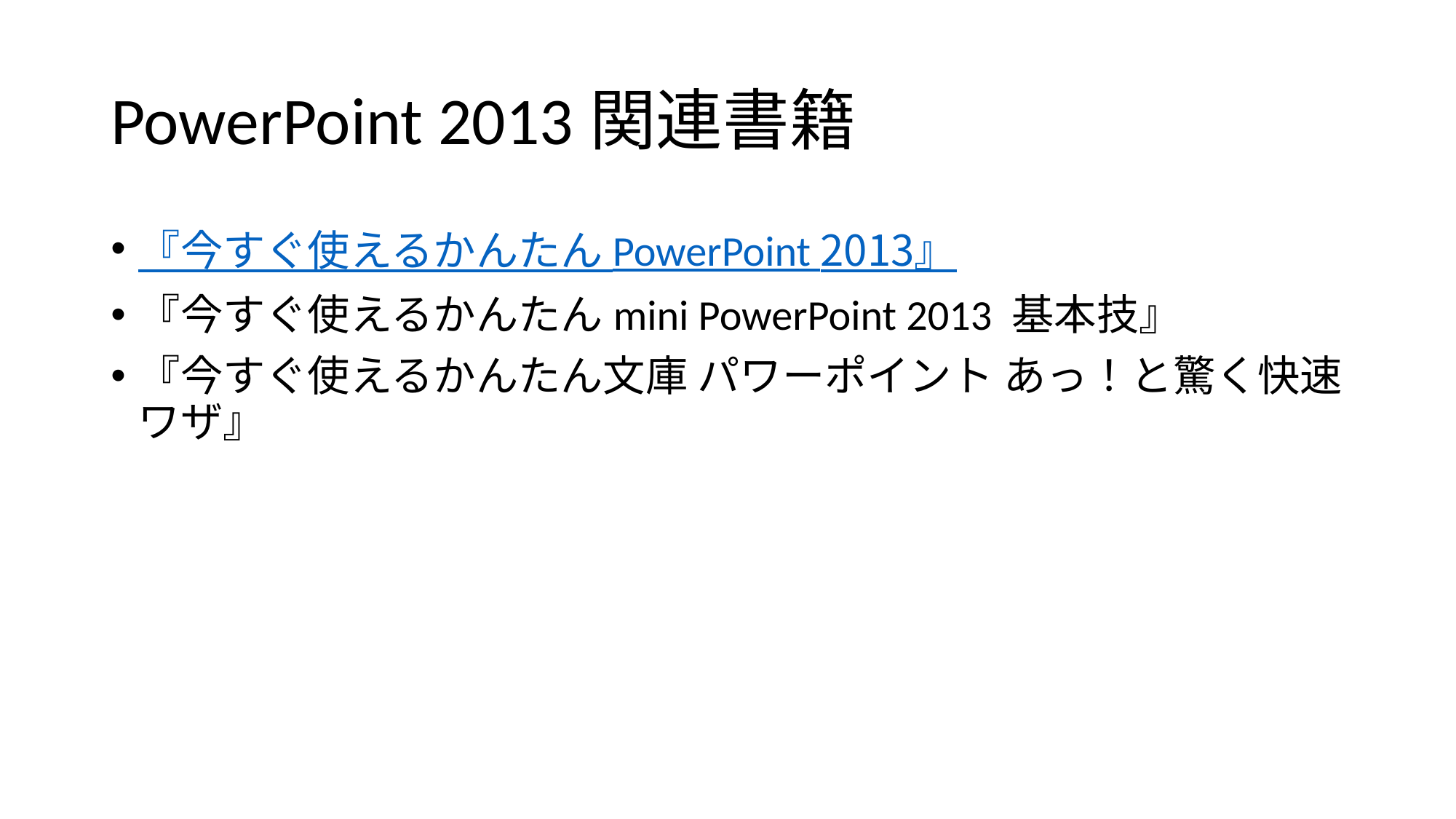

# PowerPoint 2013関連書籍
『今すぐ使えるかんたん PowerPoint 2013』
『今すぐ使えるかんたんmini PowerPoint 2013 基本技』
『今すぐ使えるかんたん文庫 パワーポイント あっ！と驚く快速ワザ』